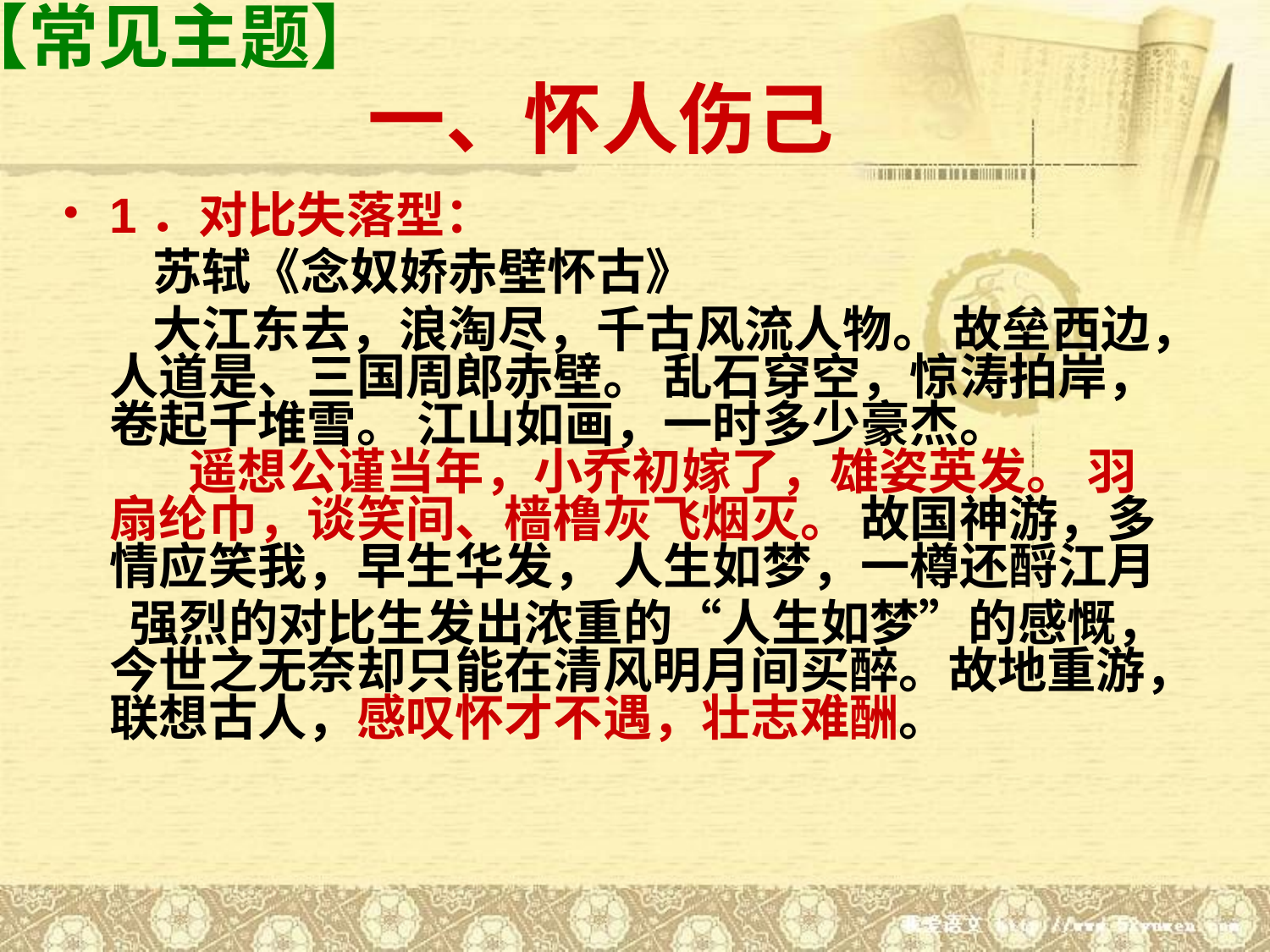

【常见主题】
一、怀人伤己
1．对比失落型：
       苏轼《念奴娇赤壁怀古》
       大江东去，浪淘尽，千古风流人物。 故垒西边，人道是、三国周郎赤壁。 乱石穿空，惊涛拍岸，卷起千堆雪。 江山如画，一时多少豪杰。
       遥想公谨当年，小乔初嫁了，雄姿英发。 羽扇纶巾，谈笑间、樯橹灰飞烟灭。 故国神游，多情应笑我，早生华发， 人生如梦，一樽还酹江月
     强烈的对比生发出浓重的“人生如梦”的感慨，今世之无奈却只能在清风明月间买醉。故地重游，联想古人，感叹怀才不遇，壮志难酬。